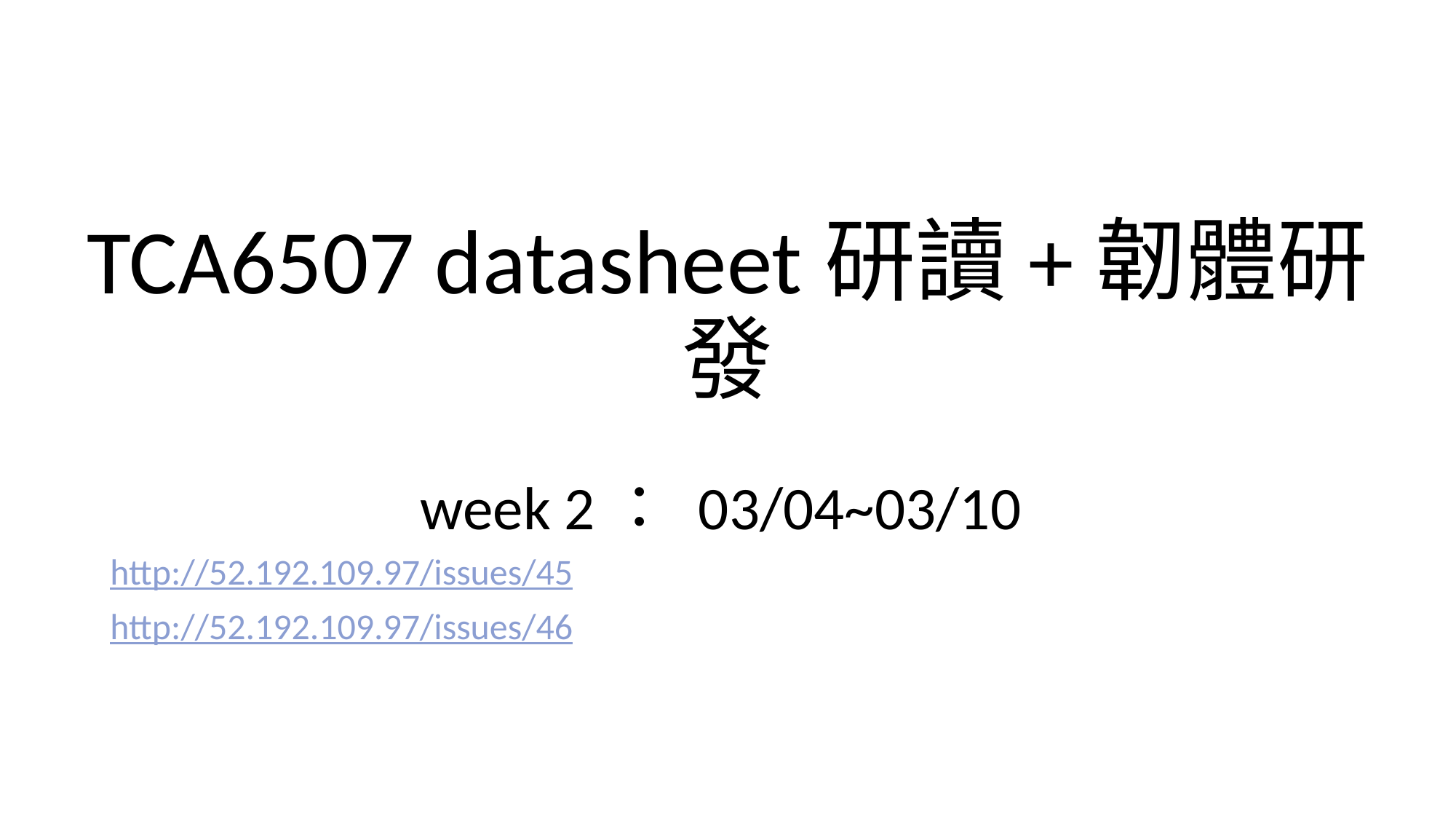

# TCA6507 datasheet研讀+韌體研發 week 2： 03/04~03/10
http://52.192.109.97/issues/45
http://52.192.109.97/issues/46